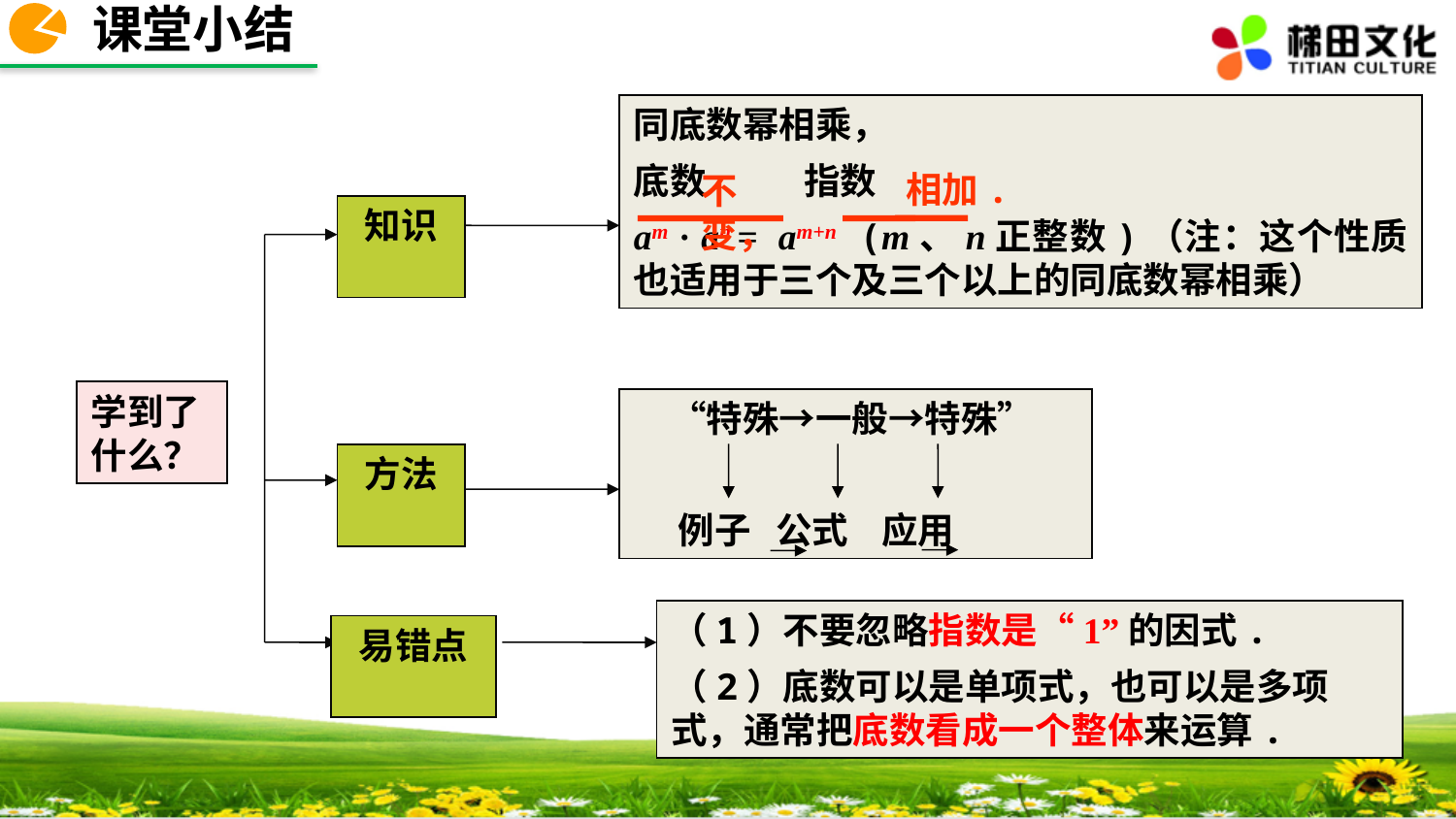

课堂小结

同底数幂相乘，
底数　　   指数
am · an =  am+n (m、n正整数)（注：这个性质也适用于三个及三个以上的同底数幂相乘）
相加.
不变，
知识

学到了什么？
　“特殊→一般→特殊”

　 例子   公式    应用

方法

（1）不要忽略指数是“1”的因式.
（2）底数可以是单项式，也可以是多项式，通常把底数看成一个整体来运算.
易错点